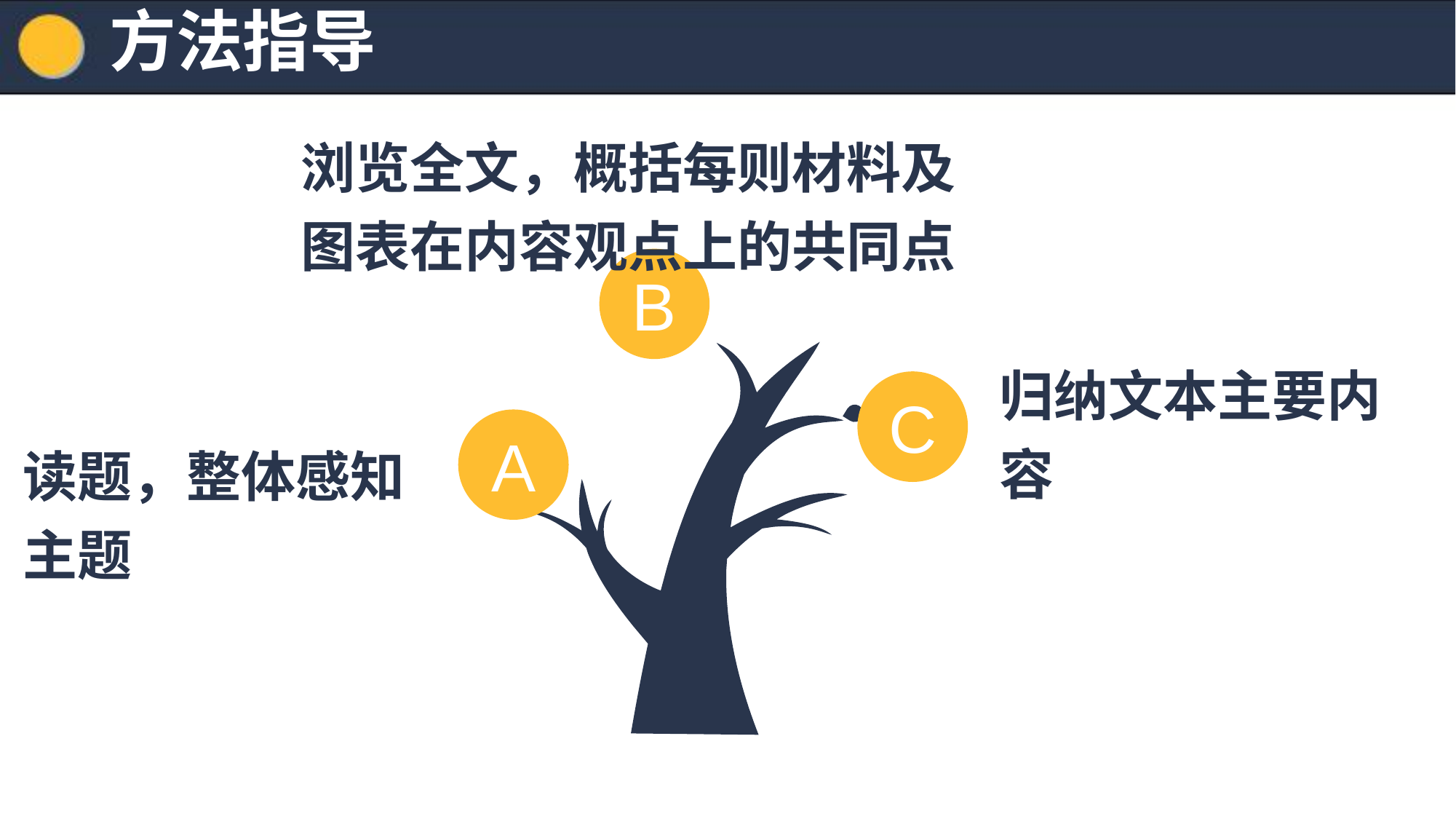

方法指导
浏览全文，概括每则材料及图表在内容观点上的共同点

B

归纳文本主要内容

C

A
读题，整体感知主题